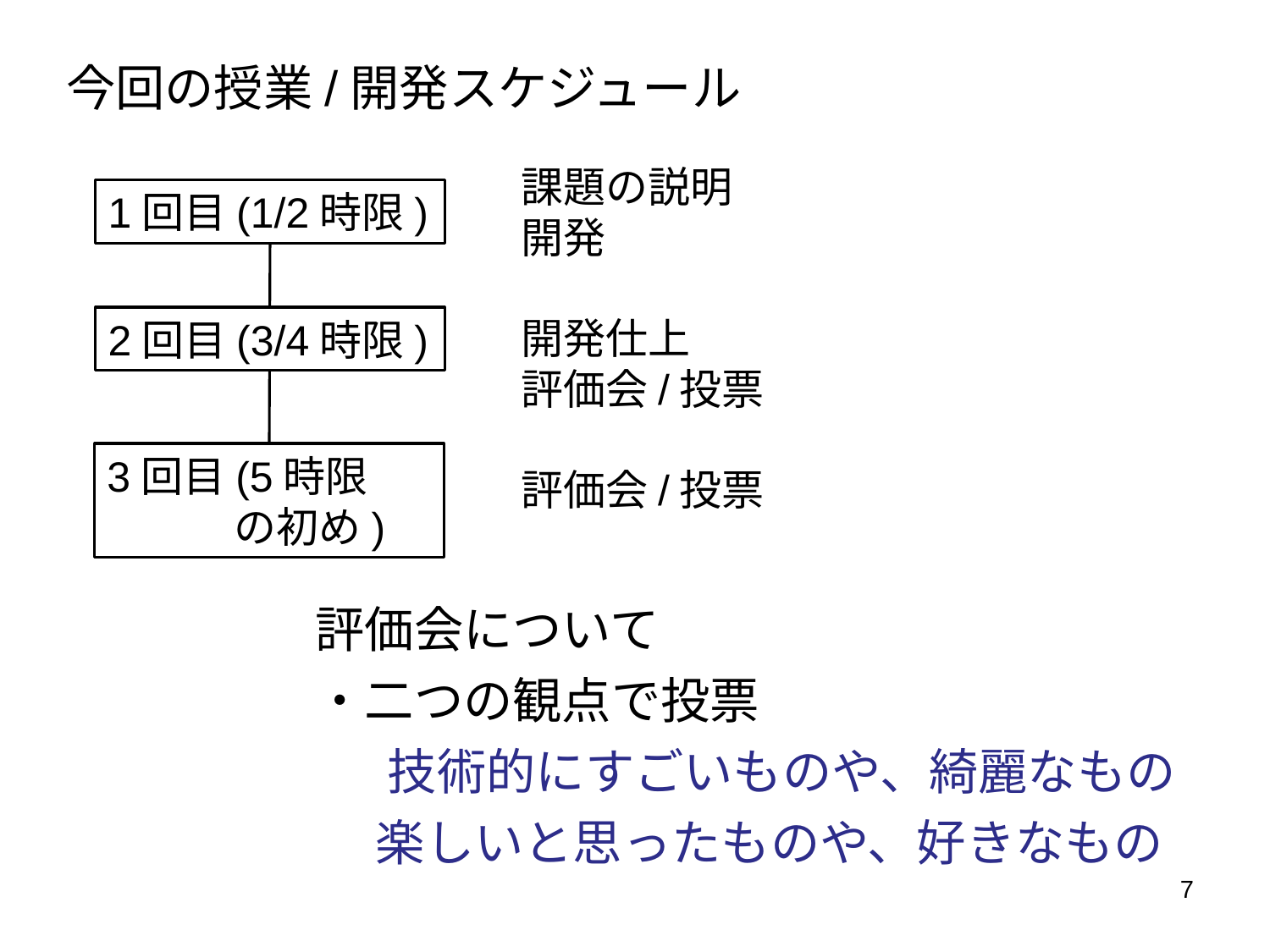

# 今回の授業/開発スケジュール
課題の説明
開発
1回目(1/2時限)
開発仕上
評価会/投票
2回目(3/4時限)

3回目(5時限
　　　の初め)
評価会/投票
評価会について
・二つの観点で投票
 　技術的にすごいものや、綺麗なもの
　 楽しいと思ったものや、好きなもの
7